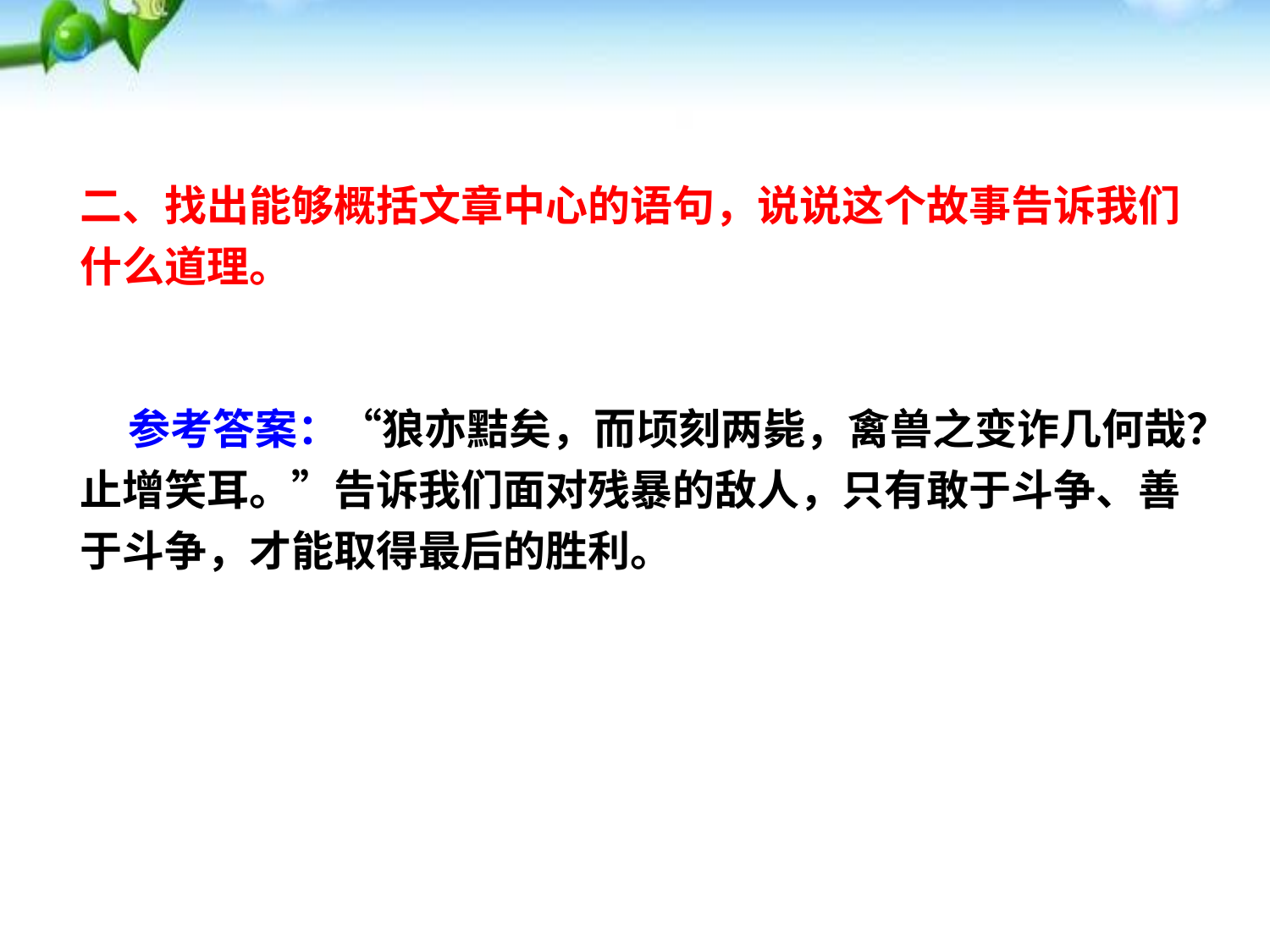

二、找出能够概括文章中心的语句，说说这个故事告诉我们什么道理。
    参考答案：“狼亦黠矣，而顷刻两毙，禽兽之变诈几何哉？止增笑耳。”告诉我们面对残暴的敌人，只有敢于斗争、善于斗争，才能取得最后的胜利。